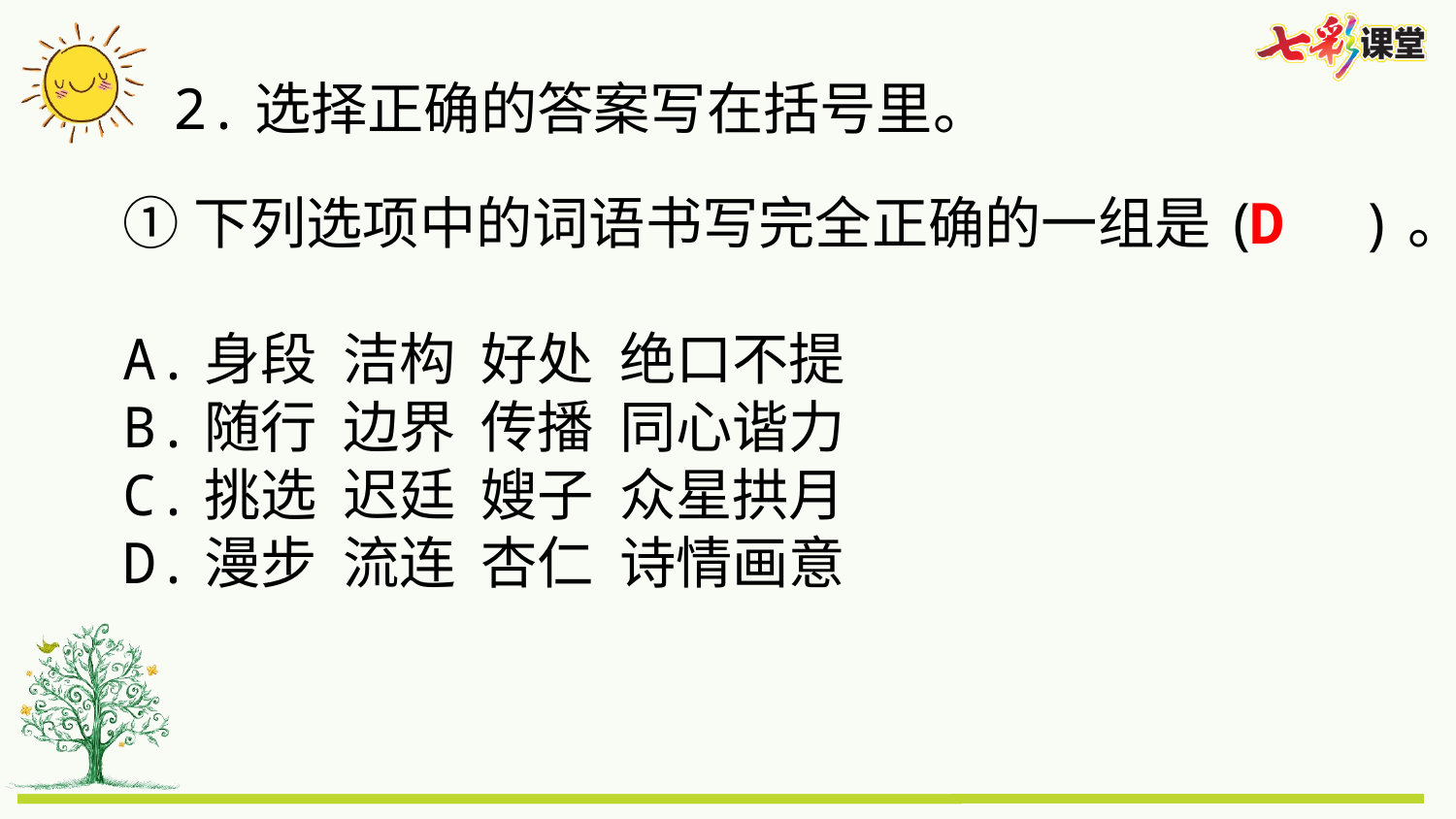

2.选择正确的答案写在括号里。
①下列选项中的词语书写完全正确的一组是(   )。

A.身段  洁构  好处  绝口不提
B.随行  边界  传播  同心谐力
C.挑选  迟廷  嫂子  众星拱月
D.漫步  流连  杏仁  诗情画意
D